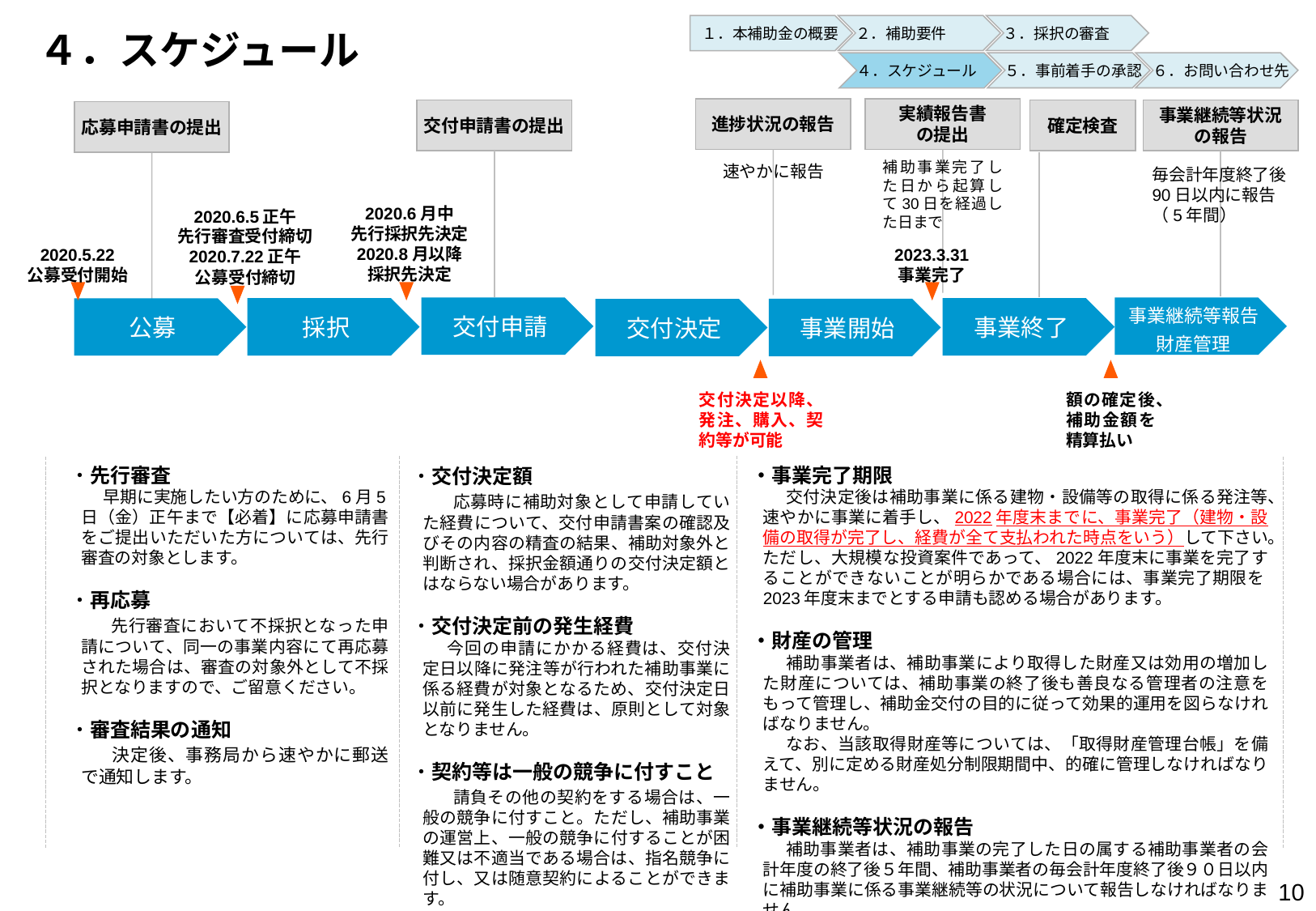

２．補助要件
３．採択の審査
１．本補助金の概要
# ４．スケジュール
５．事前着手の承認
６．お問い合わせ先
４．スケジュール
進捗状況の報告
実績報告書
の提出
交付申請書の提出
事業継続等状況
の報告
確定検査
応募申請書の提出
速やかに報告
補助事業完了した日から起算して30日を経過した日まで
毎会計年度終了後90日以内に報告
（5年間）
2020.6月中
先行採択先決定
2020.8月以降
採択先決定
2020.6.5正午
先行審査受付締切
2020.7.22正午
公募受付締切
2020.5.22
公募受付開始
2023.3.31
事業完了

交付申請
事業継続等報告
財産管理
採択
事業終了
公募
事業開始
交付決定

交付決定以降、発注、購入、契約等が可能
額の確定後、補助金額を精算払い
・先行審査
　　早期に実施したい方のために、6月5日（金）正午まで【必着】に応募申請書をご提出いただいた方については、先行審査の対象とします。

・再応募
　　先行審査において不採択となった申請について、同一の事業内容にて再応募された場合は、審査の対象外として不採択となりますので、ご留意ください。

・審査結果の通知
　　決定後、事務局から速やかに郵送で通知します。
・事業完了期限
　　交付決定後は補助事業に係る建物・設備等の取得に係る発注等、速やかに事業に着手し、2022年度末までに、事業完了（建物・設備の取得が完了し、経費が全て支払われた時点をいう）して下さい。ただし、大規模な投資案件であって、2022年度末に事業を完了することができないことが明らかである場合には、事業完了期限を2023年度末までとする申請も認める場合があります。

・財産の管理
　　補助事業者は、補助事業により取得した財産又は効用の増加した財産については、補助事業の終了後も善良なる管理者の注意をもって管理し、補助金交付の目的に従って効果的運用を図らなければなりません。
　　なお、当該取得財産等については、「取得財産管理台帳」を備えて、別に定める財産処分制限期間中、的確に管理しなければなりません。

・事業継続等状況の報告
　　補助事業者は、補助事業の完了した日の属する補助事業者の会計年度の終了後５年間、補助事業者の毎会計年度終了後９０日以内に補助事業に係る事業継続等の状況について報告しなければなりません。
・交付決定額
　　応募時に補助対象として申請していた経費について、交付申請書案の確認及びその内容の精査の結果、補助対象外と判断され、採択金額通りの交付決定額とはならない場合があります。

・交付決定前の発生経費
　　今回の申請にかかる経費は、交付決定日以降に発注等が行われた補助事業に係る経費が対象となるため、交付決定日以前に発生した経費は、原則として対象となりません。

・契約等は一般の競争に付すこと
　　請負その他の契約をする場合は、一般の競争に付すこと。ただし、補助事業の運営上、一般の競争に付することが困難又は不適当である場合は、指名競争に付し、又は随意契約によることができます。
10